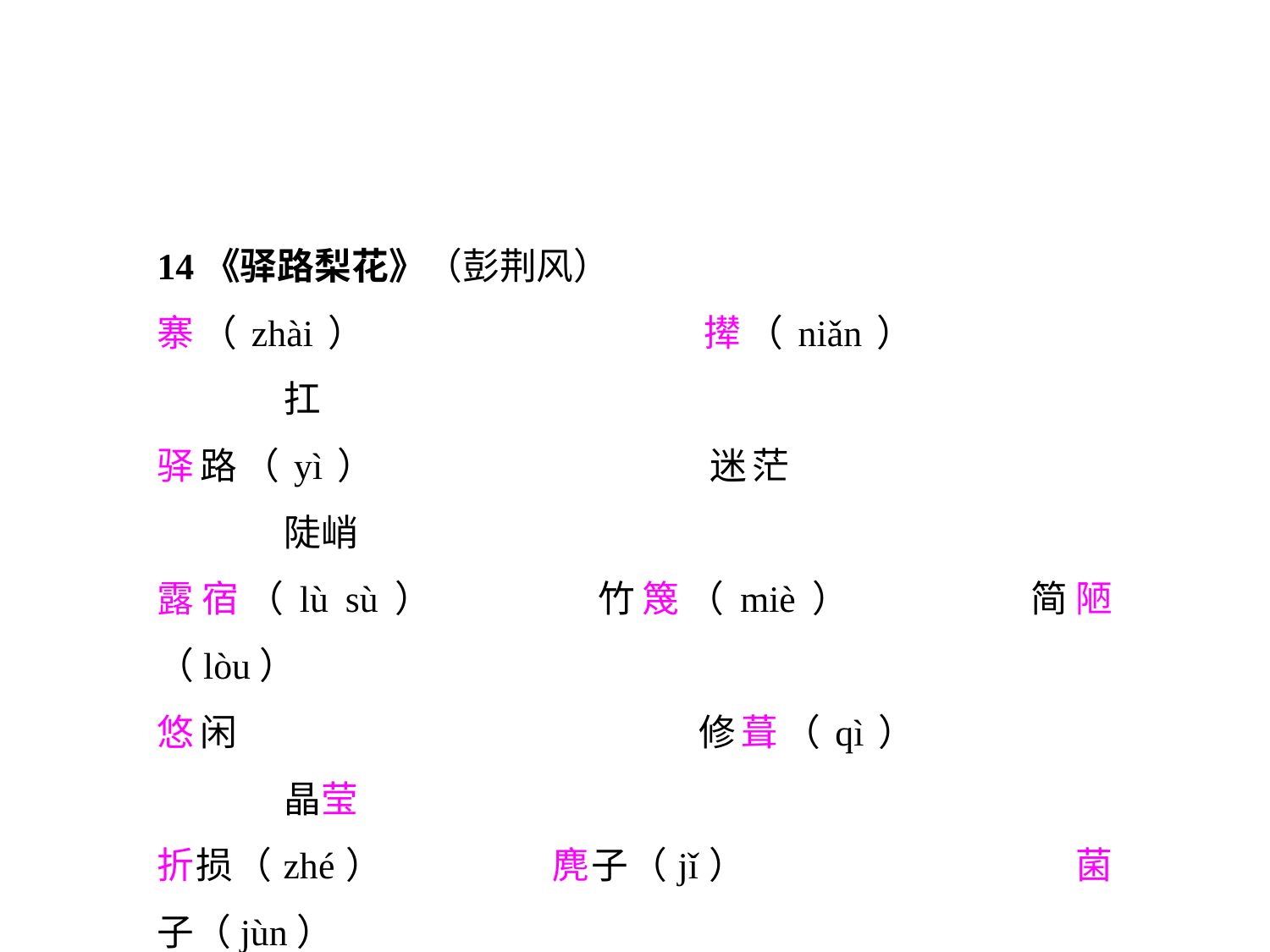

14《驿路梨花》（彭荆风）
寨（zhài）			撵（niǎn）			扛
驿路（yì）			迷茫				陡峭
露宿（lù sù）		竹篾（miè）		简陋（lòu）
悠闲				修葺（qì）			晶莹
折损（zhé）		麂子（jǐ）			菌子（jùn）